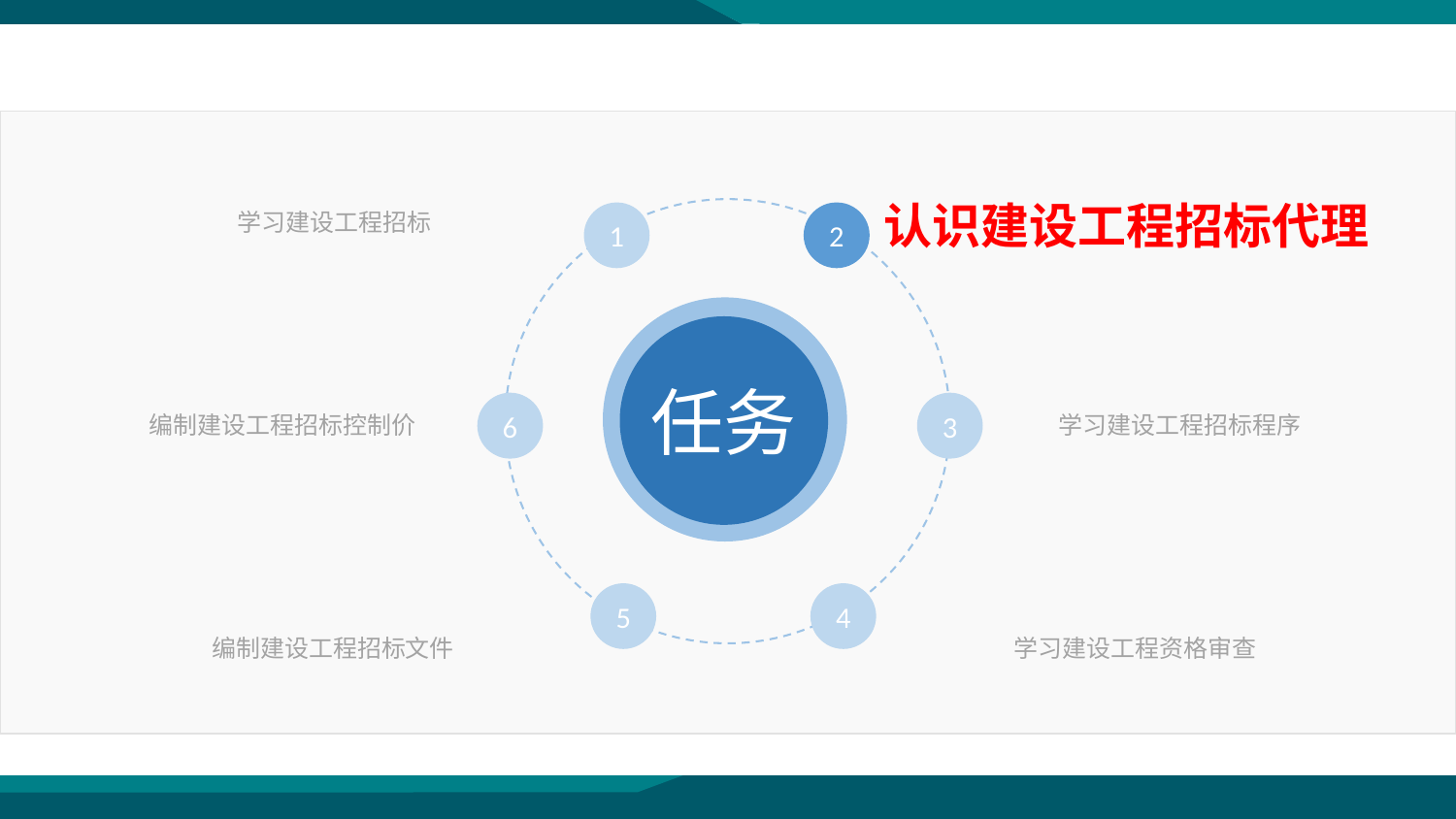

学习建设工程招标
认识建设工程招标代理

1
2

任务
编制建设工程招标控制价
学习建设工程招标程序
6
3
5
4
编制建设工程招标文件
学习建设工程资格审查